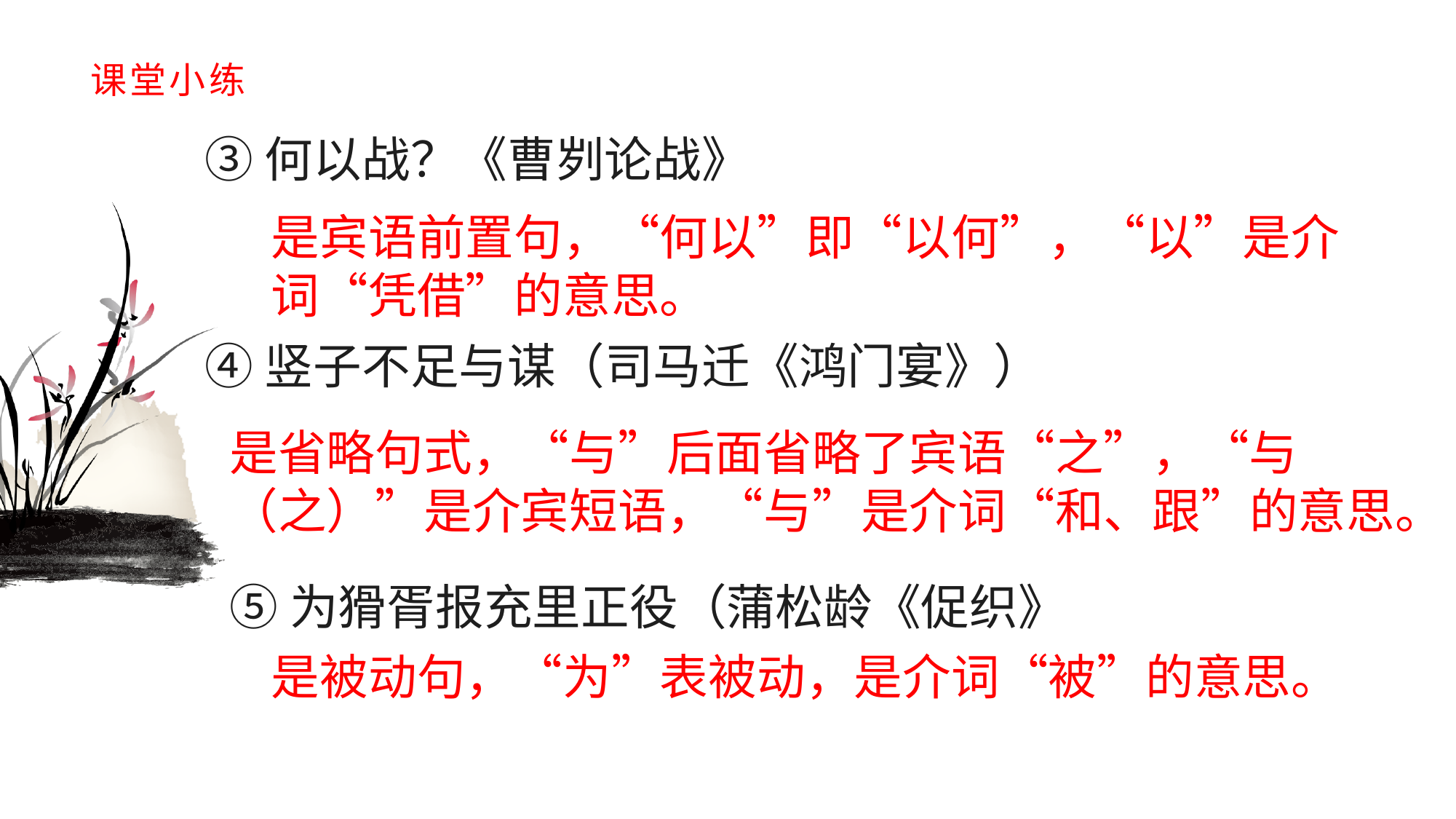

# 课堂小练
③何以战？《曹刿论战》
是宾语前置句，“何以”即“以何”，“以”是介词“凭借”的意思。
④竖子不足与谋（司马迁《鸿门宴》）
是省略句式，“与”后面省略了宾语“之”，“与（之）”是介宾短语，“与”是介词“和、跟”的意思。
⑤为猾胥报充里正役（蒲松龄《促织》
是被动句，“为”表被动，是介词“被”的意思。